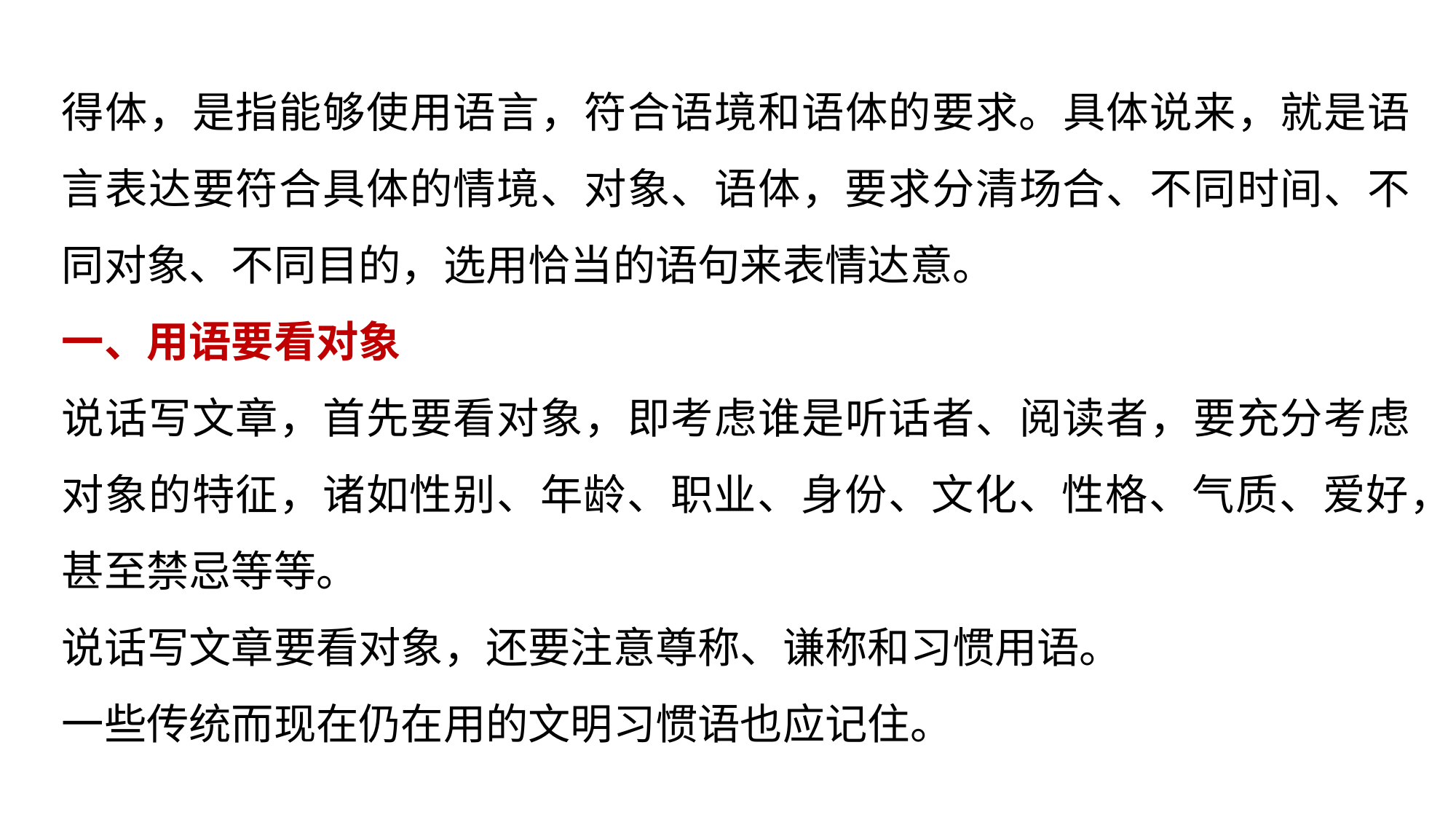

得体，是指能够使用语言，符合语境和语体的要求。具体说来，就是语言表达要符合具体的情境、对象、语体，要求分清场合、不同时间、不同对象、不同目的，选用恰当的语句来表情达意。
一、用语要看对象
说话写文章，首先要看对象，即考虑谁是听话者、阅读者，要充分考虑对象的特征，诸如性别、年龄、职业、身份、文化、性格、气质、爱好，甚至禁忌等等。
说话写文章要看对象，还要注意尊称、谦称和习惯用语。
一些传统而现在仍在用的文明习惯语也应记住。